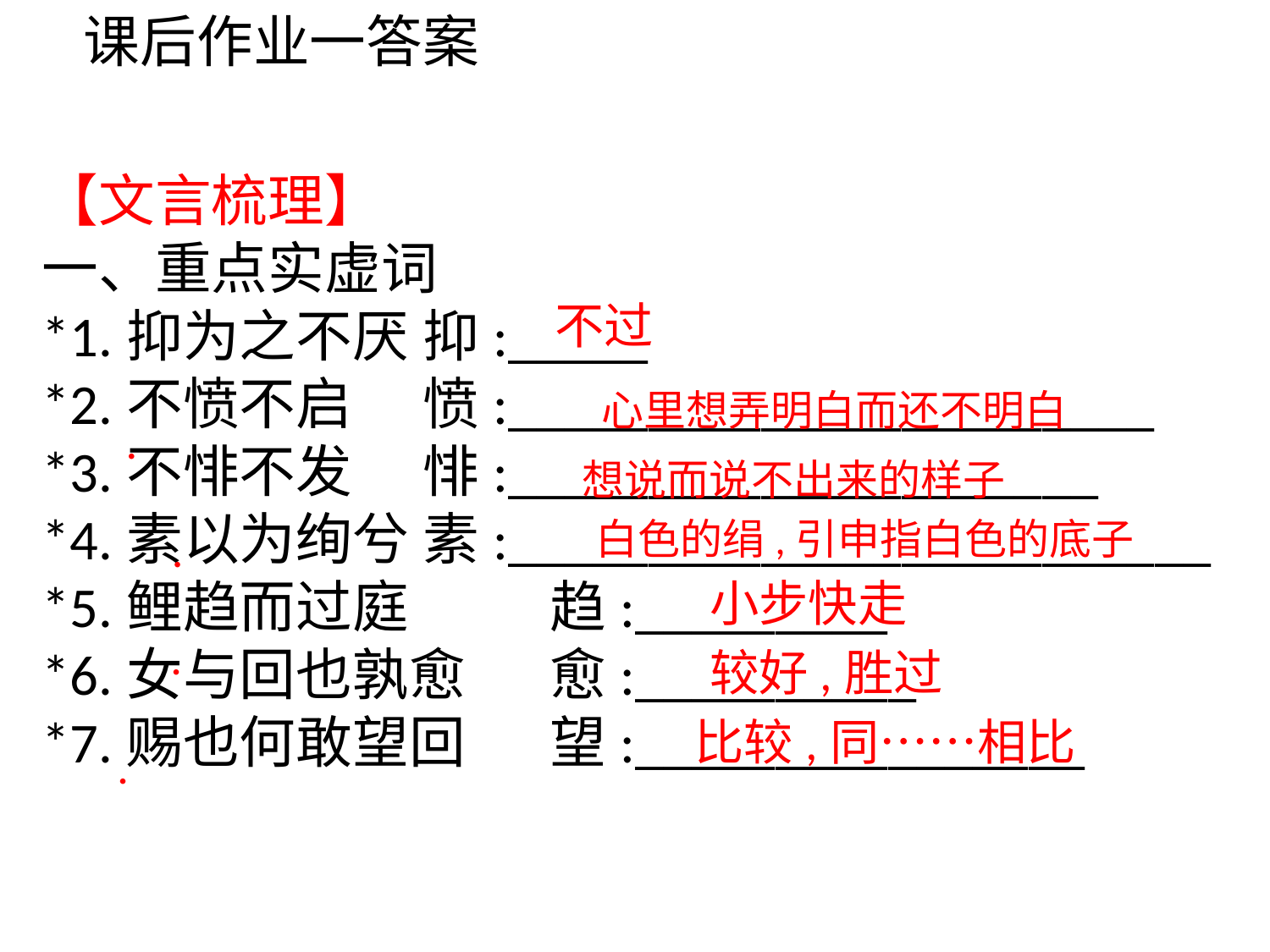

课后作业一答案
【文言梳理】
一、重点实虚词
*1.抑为之不厌	抑:_____
*2.不愤不启	愤:_______________________
*3.不悱不发	悱:_____________________
*4.素以为绚兮	素:_________________________
*5.鲤趋而过庭		趋:_________
*6.女与回也孰愈	愈:__________
*7.赐也何敢望回	望:________________
不过
心里想弄明白而还不明白
·
想说而说不出来的样子
白色的绢,引申指白色的底子
·
小步快走
较好,胜过
·
比较,同……相比
·